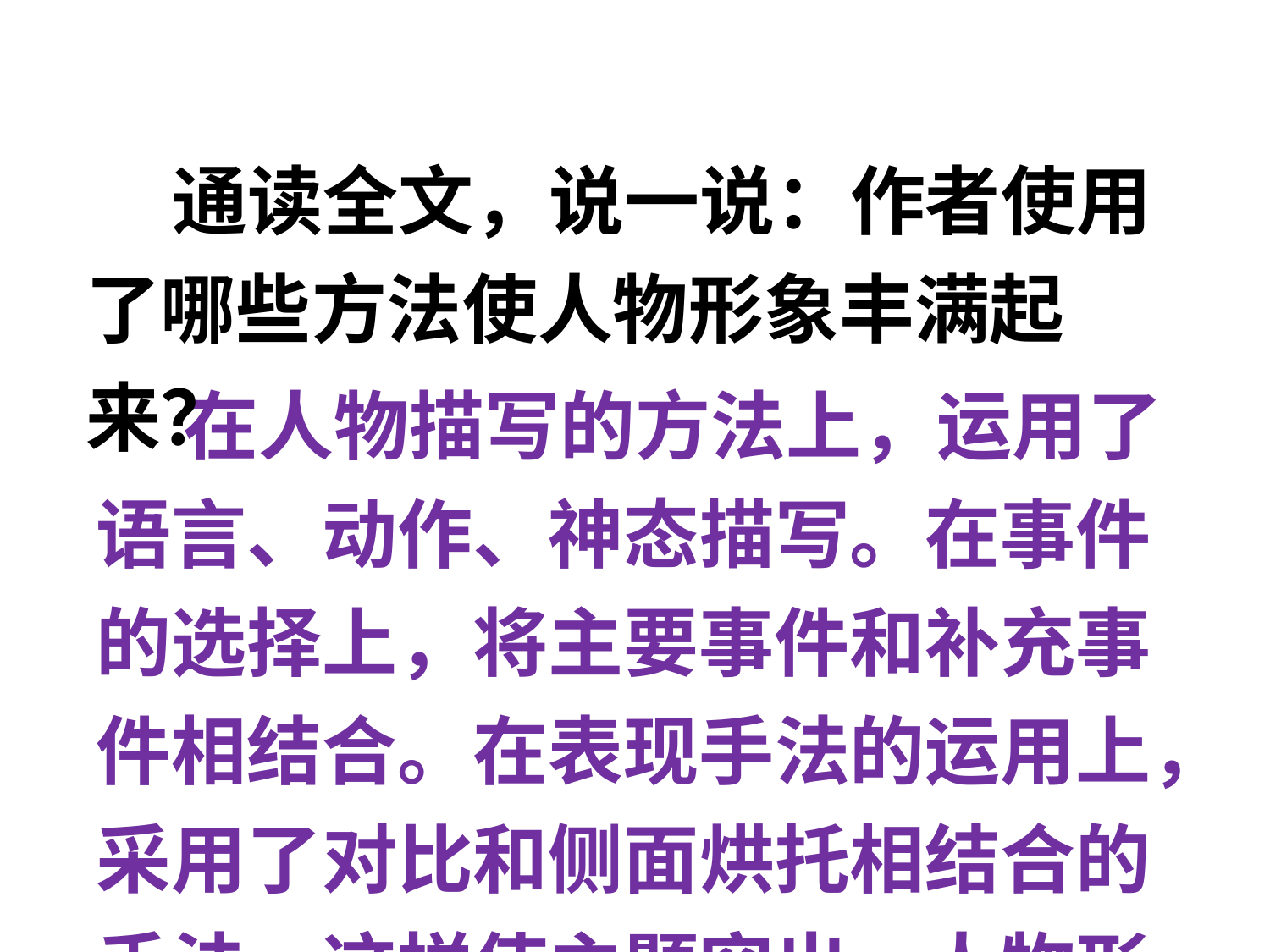

通读全文，说一说：作者使用了哪些方法使人物形象丰满起来？
    在人物描写的方法上，运用了语言、动作、神态描写。在事件的选择上，将主要事件和补充事件相结合。在表现手法的运用上，采用了对比和侧面烘托相结合的手法。这样使主题突出，人物形象鲜明。